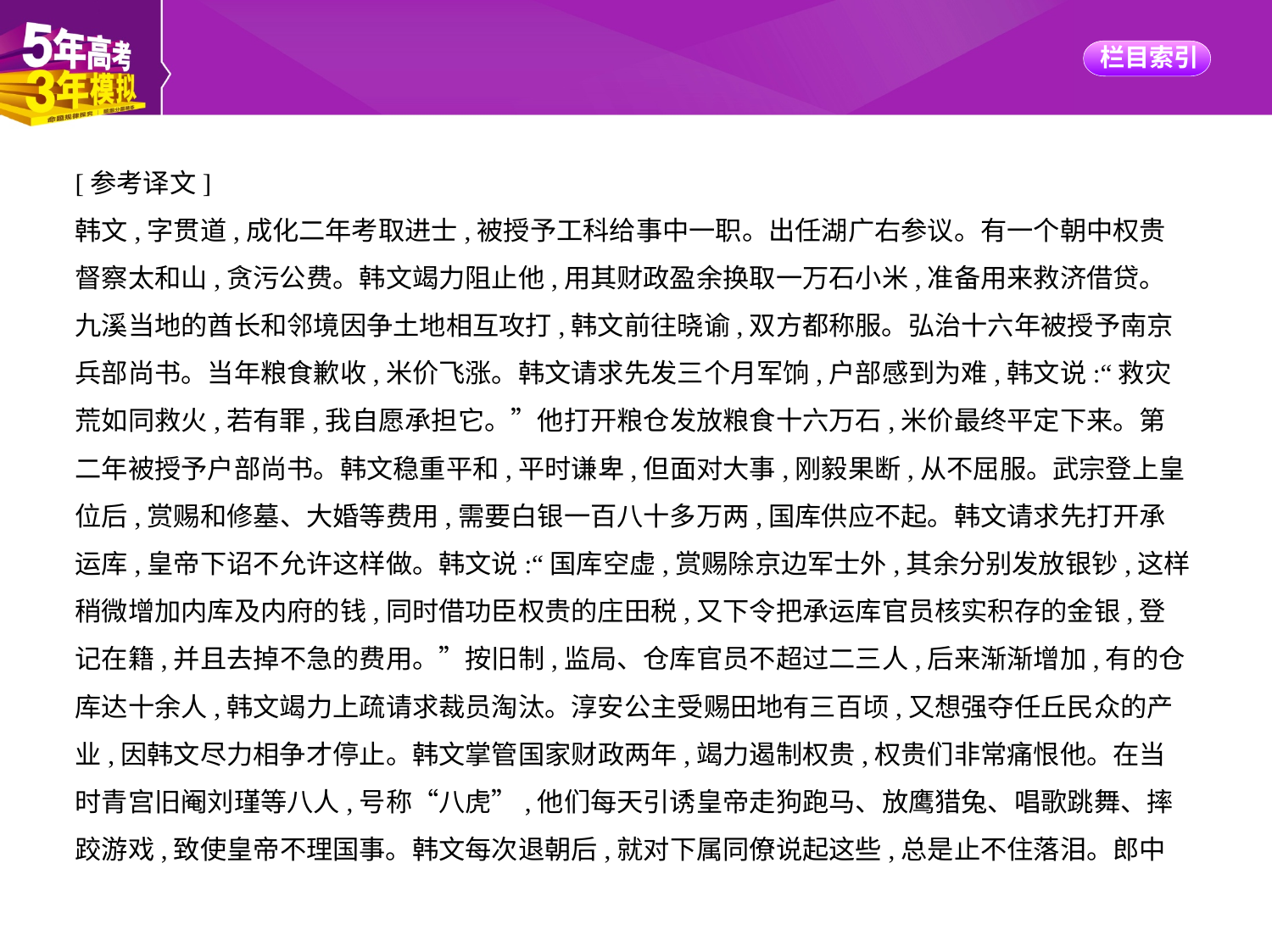

[参考译文]
韩文,字贯道,成化二年考取进士,被授予工科给事中一职。出任湖广右参议。有一个朝中权贵
督察太和山,贪污公费。韩文竭力阻止他,用其财政盈余换取一万石小米,准备用来救济借贷。
九溪当地的酋长和邻境因争土地相互攻打,韩文前往晓谕,双方都称服。弘治十六年被授予南京
兵部尚书。当年粮食歉收,米价飞涨。韩文请求先发三个月军饷,户部感到为难,韩文说:“救灾
荒如同救火,若有罪,我自愿承担它。”他打开粮仓发放粮食十六万石,米价最终平定下来。第
二年被授予户部尚书。韩文稳重平和,平时谦卑,但面对大事,刚毅果断,从不屈服。武宗登上皇
位后,赏赐和修墓、大婚等费用,需要白银一百八十多万两,国库供应不起。韩文请求先打开承
运库,皇帝下诏不允许这样做。韩文说:“国库空虚,赏赐除京边军士外,其余分别发放银钞,这样
稍微增加内库及内府的钱,同时借功臣权贵的庄田税,又下令把承运库官员核实积存的金银,登
记在籍,并且去掉不急的费用。”按旧制,监局、仓库官员不超过二三人,后来渐渐增加,有的仓
库达十余人,韩文竭力上疏请求裁员淘汰。淳安公主受赐田地有三百顷,又想强夺任丘民众的产
业,因韩文尽力相争才停止。韩文掌管国家财政两年,竭力遏制权贵,权贵们非常痛恨他。在当
时青宫旧阉刘瑾等八人,号称“八虎”,他们每天引诱皇帝走狗跑马、放鹰猎兔、唱歌跳舞、摔
跤游戏,致使皇帝不理国事。韩文每次退朝后,就对下属同僚说起这些,总是止不住落泪。郎中